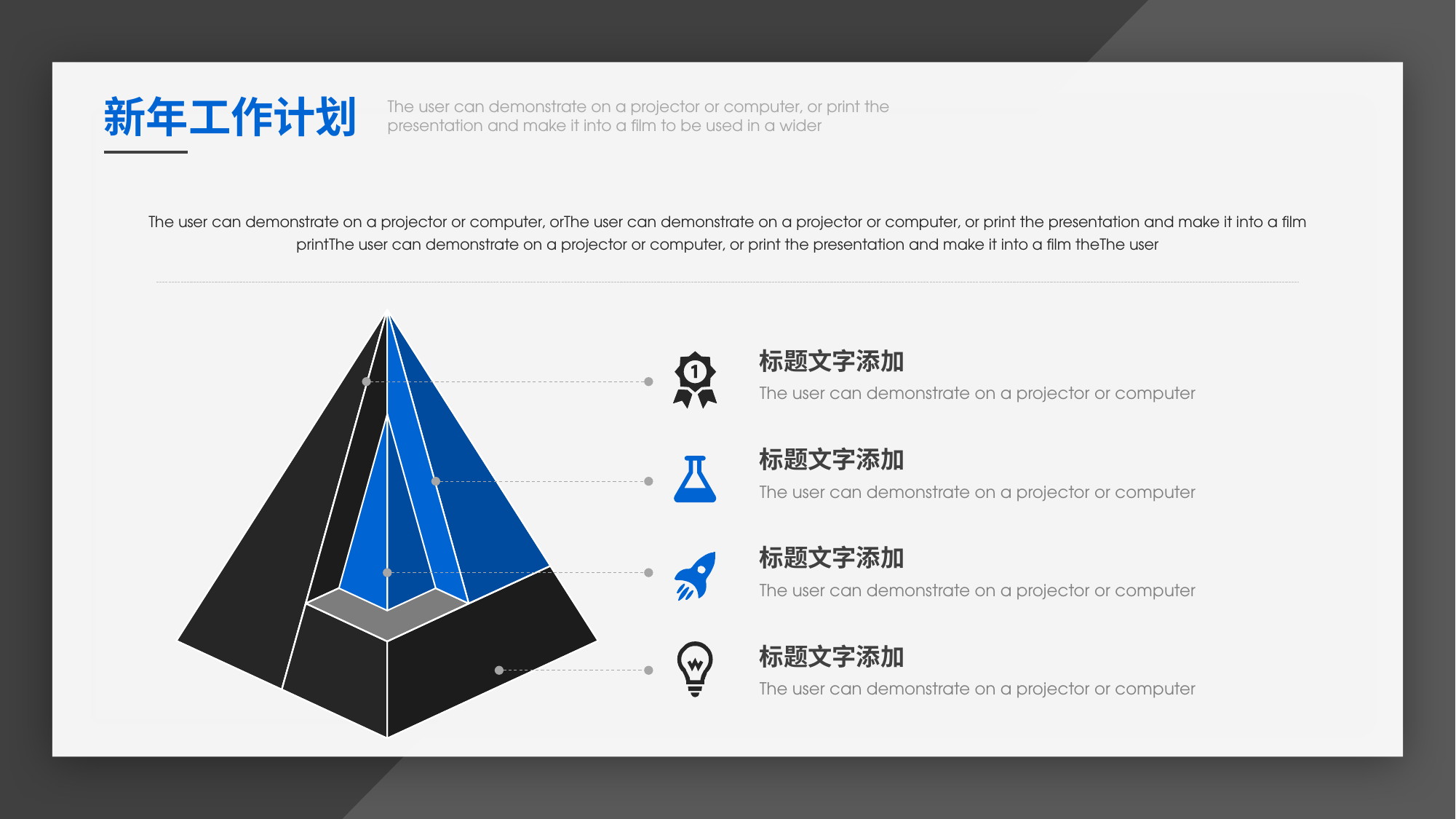

新年工作计划
The user can demonstrate on a projector or computer, or print the presentation and make it into a film to be used in a wider
The user can demonstrate on a projector or computer, orThe user can demonstrate on a projector or computer, or print the presentation and make it into a film printThe user can demonstrate on a projector or computer, or print the presentation and make it into a film theThe user

标题文字添加
The user can demonstrate on a projector or computer

标题文字添加
The user can demonstrate on a projector or computer

标题文字添加
The user can demonstrate on a projector or computer

标题文字添加
The user can demonstrate on a projector or computer